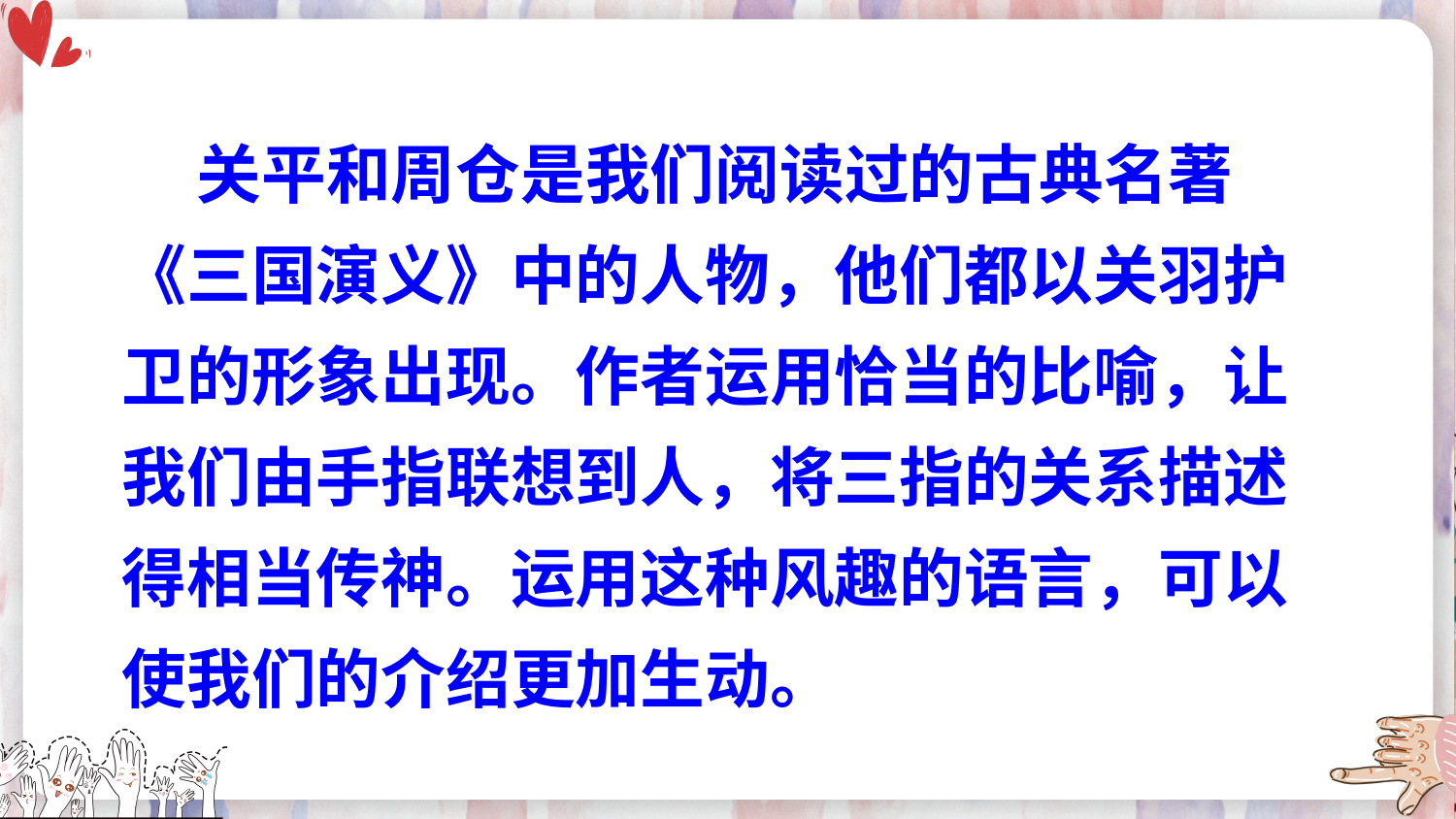

关平和周仓是我们阅读过的古典名著《三国演义》中的人物，他们都以关羽护卫的形象出现。作者运用恰当的比喻，让我们由手指联想到人，将三指的关系描述得相当传神。运用这种风趣的语言，可以使我们的介绍更加生动。